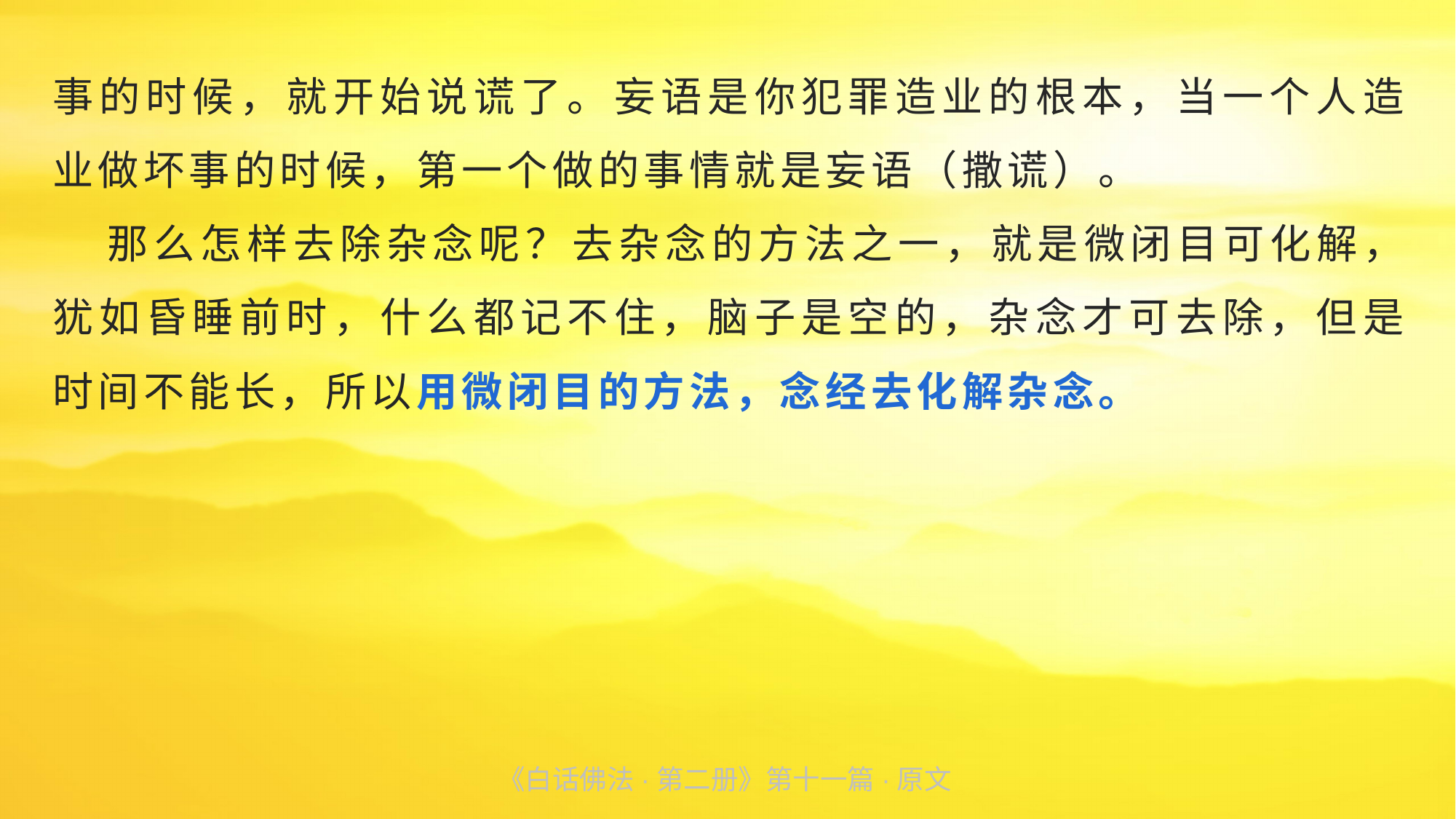

事的时候，就开始说谎了。妄语是你犯罪造业的根本，当一个人造业做坏事的时候，第一个做的事情就是妄语（撒谎）。
   那么怎样去除杂念呢？去杂念的方法之一，就是微闭目可化解，犹如昏睡前时，什么都记不住，脑子是空的，杂念才可去除，但是时间不能长，所以用微闭目的方法，念经去化解杂念。
《白话佛法·第二册》第十一篇·原文